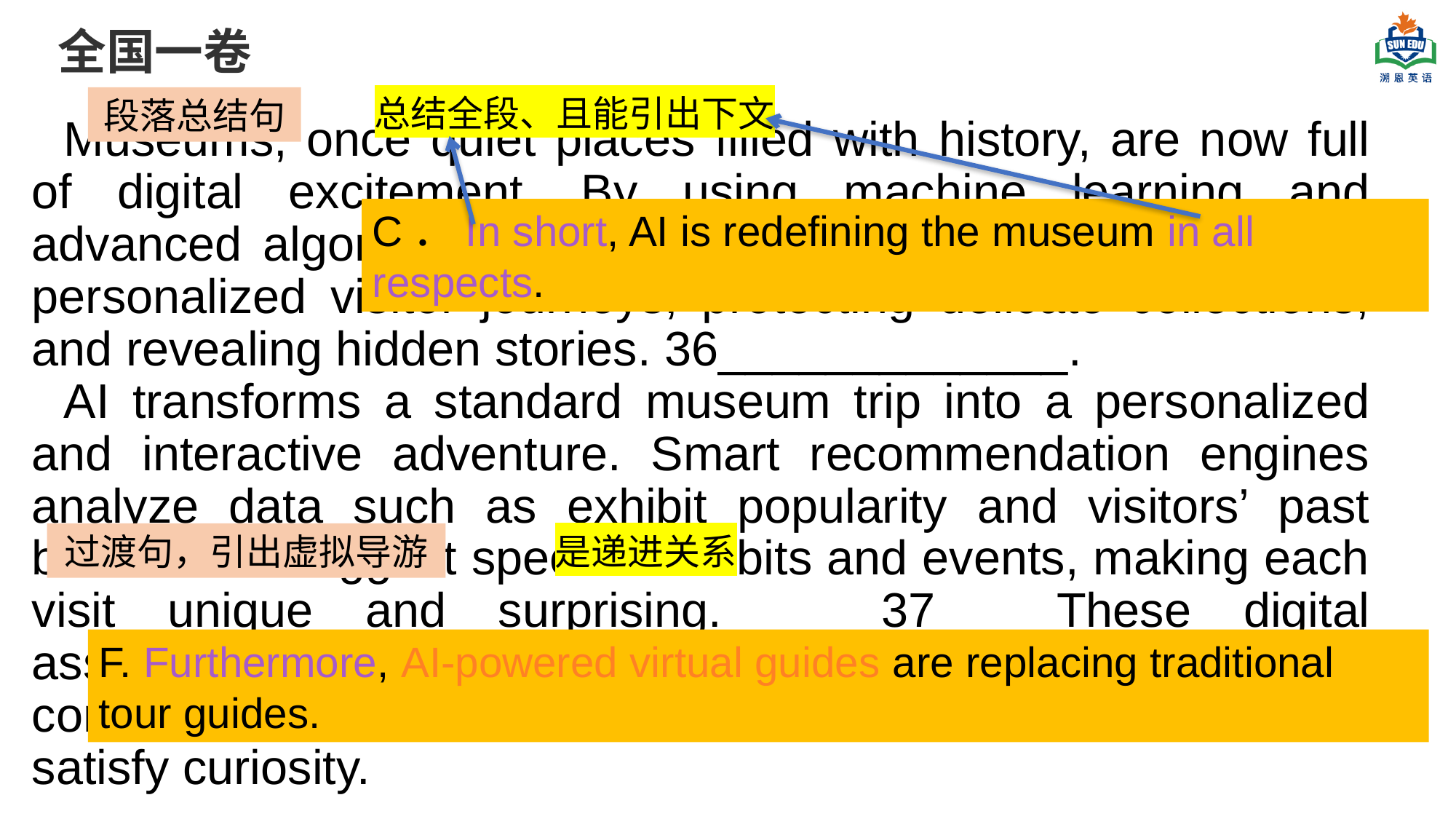

全国一卷
总结全段、且能引出下文
段落总结句
Museums, once quiet places filled with history, are now full of digital excitement. By using machine learning and advanced algorithms (算法), these institutions are creating personalized visitor journeys, protecting delicate collections, and revealing hidden stories. 36_____________.
AI transforms a standard museum trip into a personalized and interactive adventure. Smart recommendation engines analyze data such as exhibit popularity and visitors’ past behavior to suggest specific exhibits and events, making each visit unique and surprising. ____37____ These digital assistants engage visitors in dynamic conversations and offer context-sensitive insights that deepen understanding and satisfy curiosity.
C．In short, AI is redefining the museum in all respects.
过渡句，引出虚拟导游
是递进关系
F. Furthermore, AI-powered virtual guides are replacing traditional tour guides.